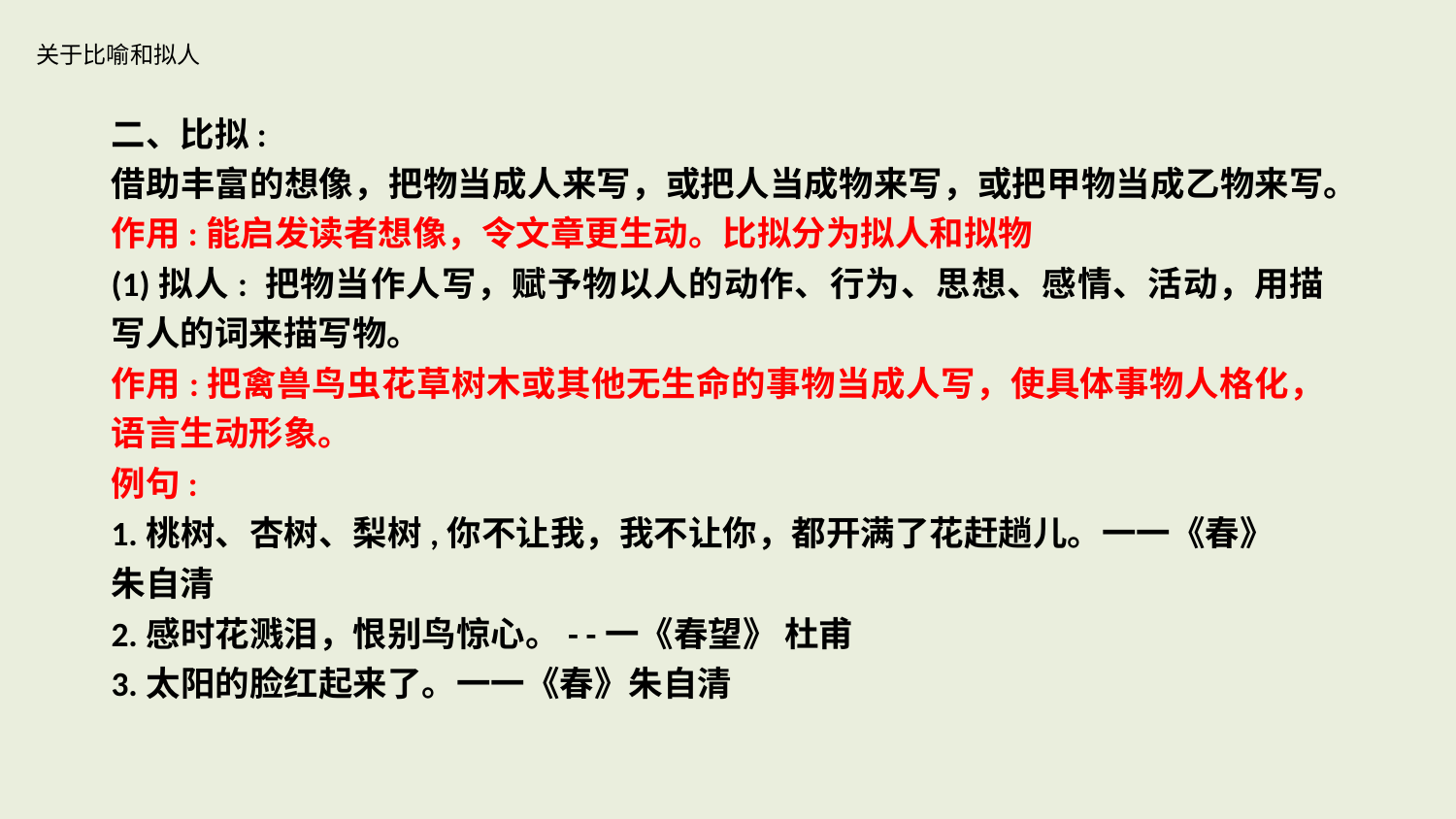

# 关于比喻和拟人
二、比拟:
借助丰富的想像，把物当成人来写，或把人当成物来写，或把甲物当成乙物来写。作用:能启发读者想像，令文章更生动。比拟分为拟人和拟物
(1)拟人: 把物当作人写，赋予物以人的动作、行为、思想、感情、活动，用描写人的词来描写物。
作用:把禽兽鸟虫花草树木或其他无生命的事物当成人写，使具体事物人格化，语言生动形象。
例句:
1.桃树、杏树、梨树,你不让我，我不让你，都开满了花赶趟儿。一一《春》
朱自清
2.感时花溅泪，恨别鸟惊心。- -一《春望》 杜甫
3.太阳的脸红起来了。一一《春》朱自清